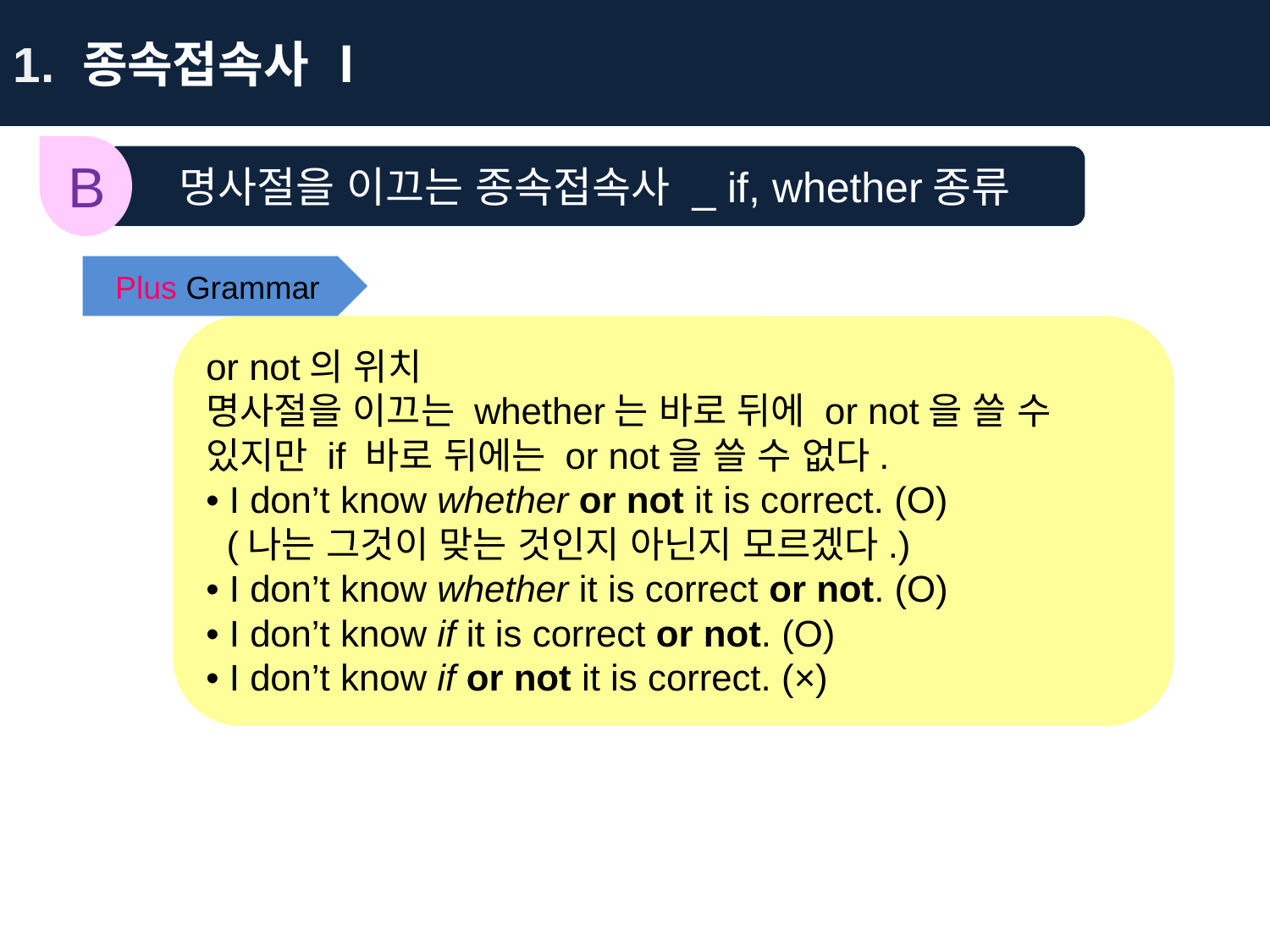

1. 종속접속사 Ⅰ

B
명사절을 이끄는 종속접속사 _ if, whether종류
Plus Grammar
or not의 위치
명사절을 이끄는 whether는 바로 뒤에 or not을 쓸 수 있지만 if 바로 뒤에는 or not을 쓸 수 없다.
• I don’t know whether or not it is correct. (O)
  (나는 그것이 맞는 것인지 아닌지 모르겠다.)
• I don’t know whether it is correct or not. (O)
• I don’t know if it is correct or not. (O)
• I don’t know if or not it is correct. (×)